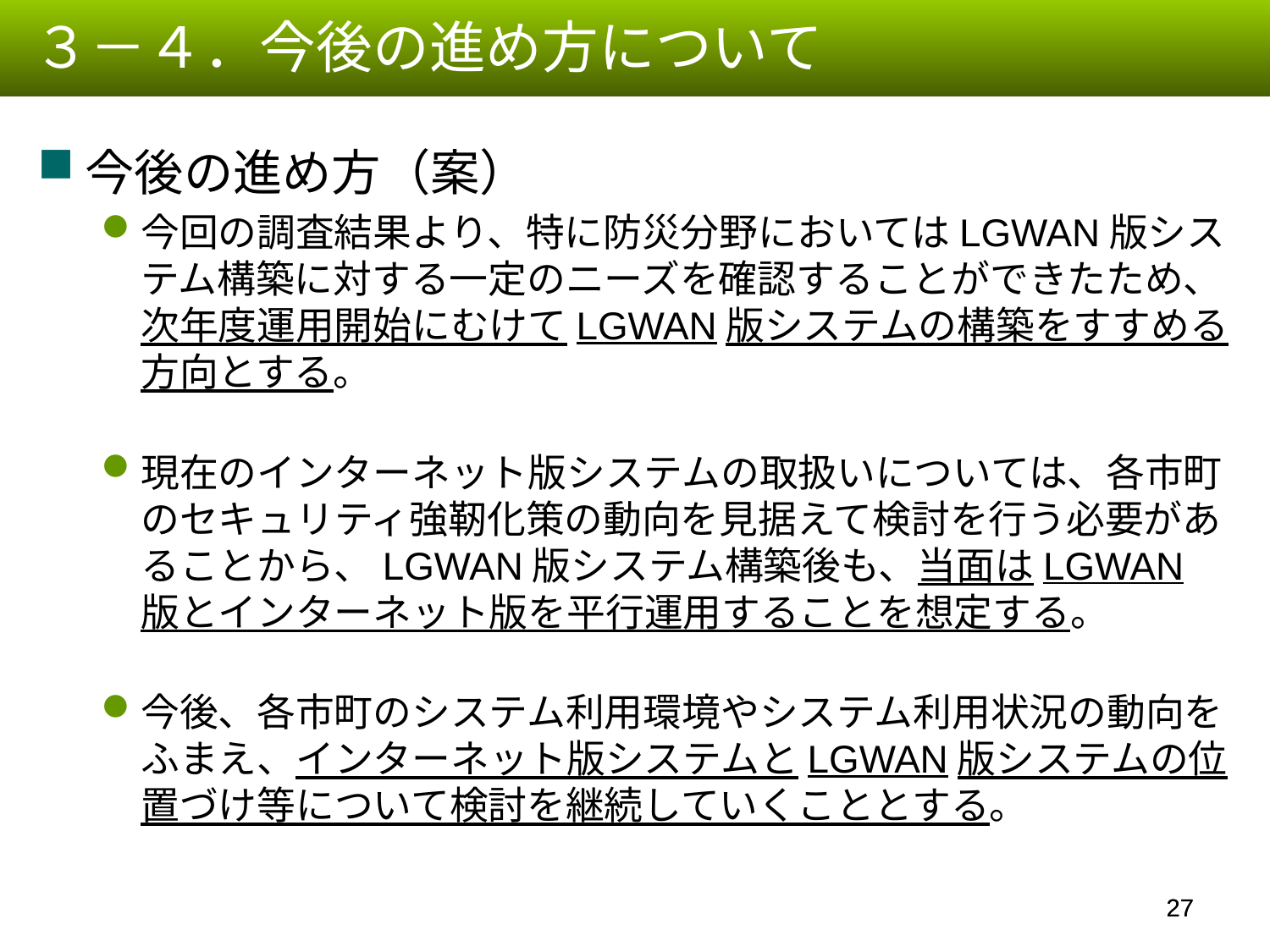

３－４．今後の進め方について
今後の進め方（案）
今回の調査結果より、特に防災分野においてはLGWAN版システム構築に対する一定のニーズを確認することができたため、次年度運用開始にむけてLGWAN版システムの構築をすすめる方向とする。

現在のインターネット版システムの取扱いについては、各市町のセキュリティ強靭化策の動向を見据えて検討を行う必要があることから、LGWAN版システム構築後も、当面はLGWAN版とインターネット版を平行運用することを想定する。

今後、各市町のシステム利用環境やシステム利用状況の動向をふまえ、インターネット版システムとLGWAN版システムの位置づけ等について検討を継続していくこととする。

27
27